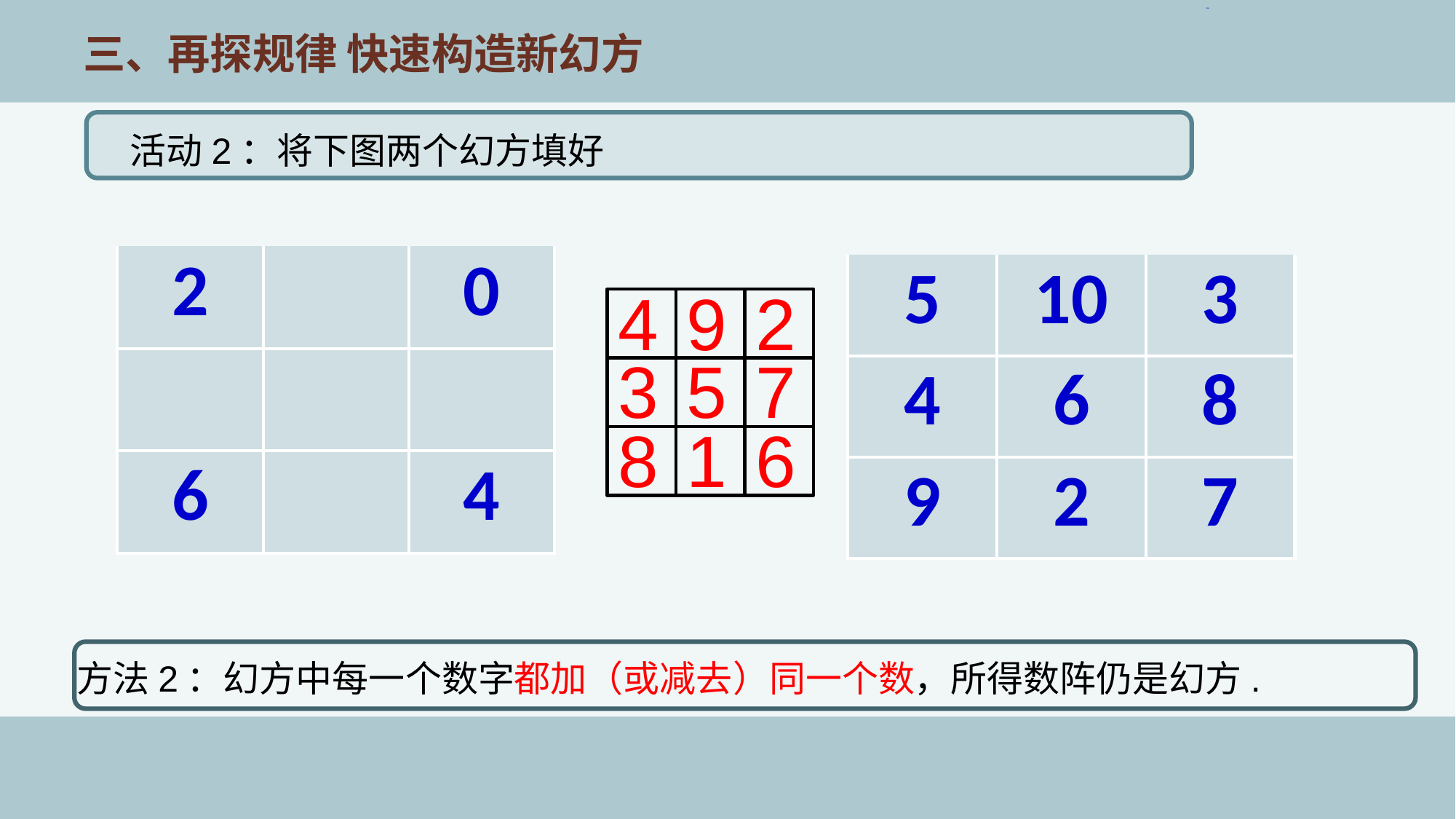

中级
三、再探规律 快速构造新幻方

活动2：将下图两个幻方填好
| 2 |  | 0 |
| --- | --- | --- |
|  |  |  |
| 6 |  | 4 |
| 5 | 10 | 3 |
| --- | --- | --- |
| 4 | 6 | 8 |
| 9 | 2 | 7 |
4
9
2

3
5
7
8
1
6

方法2：幻方中每一个数字都加（或减去）同一个数，所得数阵仍是幻方.